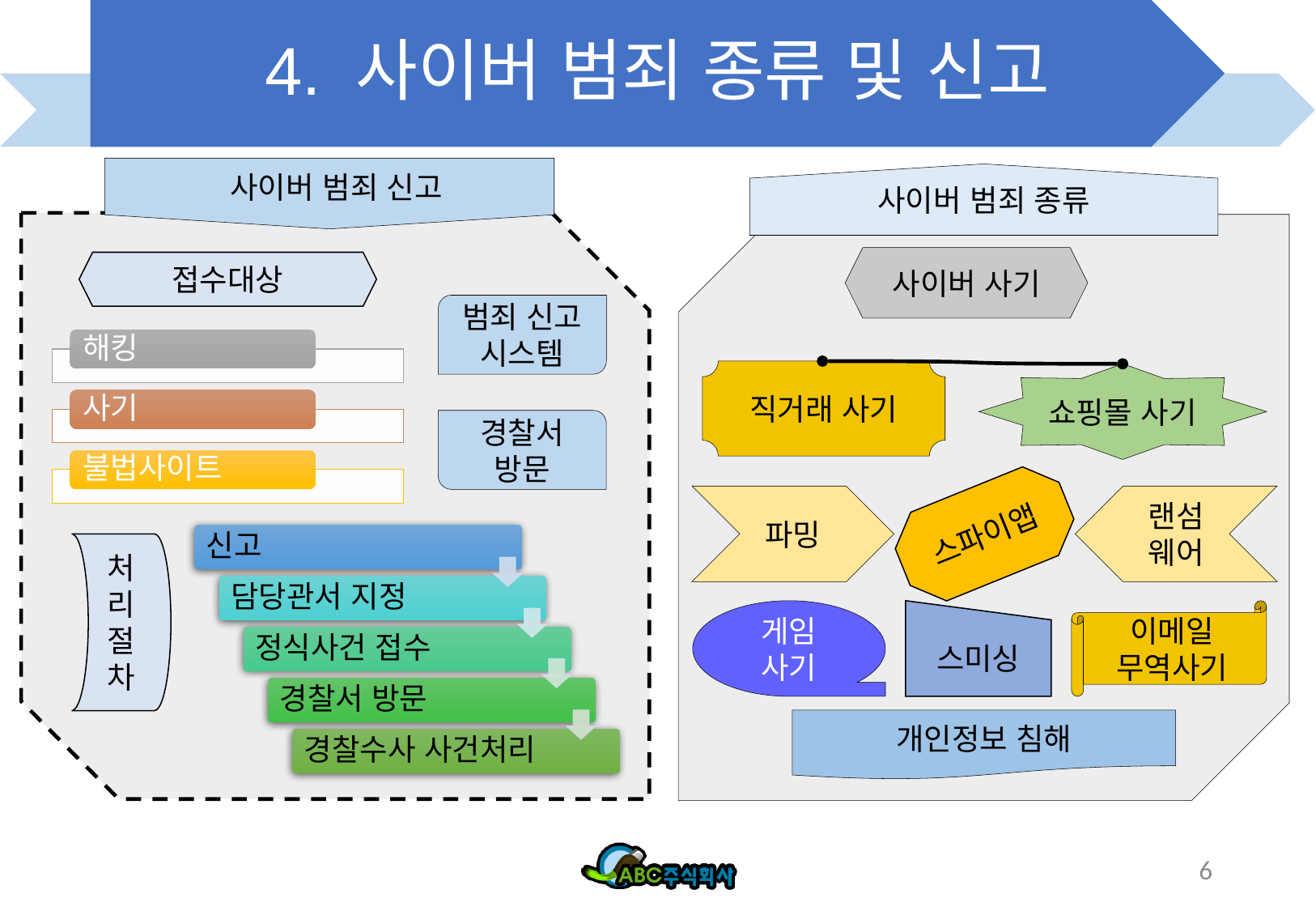

# 4. 사이버 범죄 종류 및 신고
 사이버 범죄 신고

사이버 범죄 종류

사이버 사기
접수대상
범죄 신고
시스템
해킹
사기
불법사이트
직거래 사기
쇼핑몰 사기
경찰서 방문
파밍
스파이앱
랜섬웨어
신고
담당관서 지정
정식사건 접수
경찰서 방문
경찰수사 사건처리

처리
절차
게임
사기
스미싱
이메일
무역사기
개인정보 침해
6